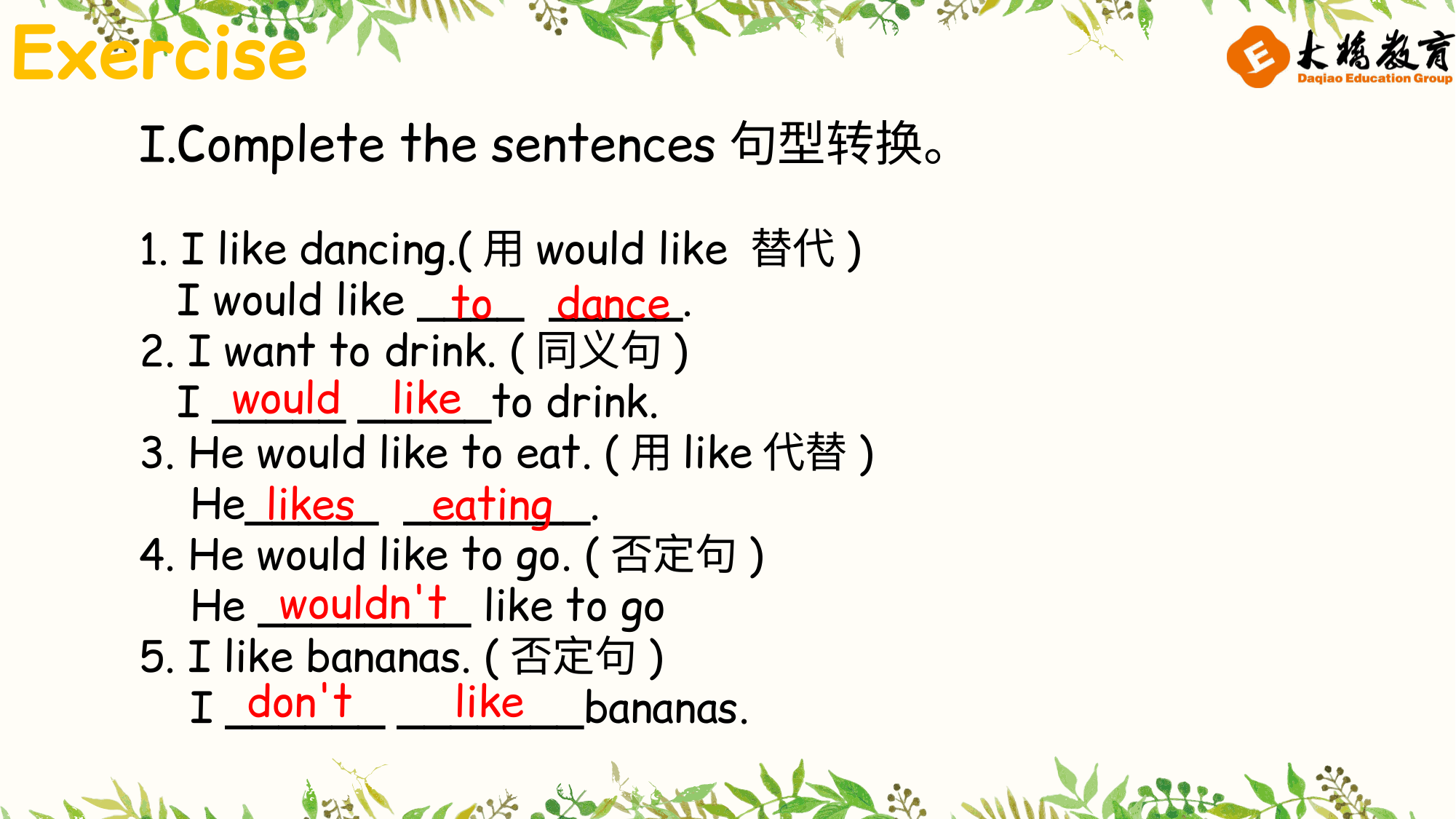

Exercise
I.Complete the sentences句型转换。

1. I like dancing.(用would like 替代)
   I would like ____  _____.
2. I want to drink. (同义句)
   I _____ _____to drink.
3. He would like to eat. (用like代替)
    He_____  _______.
4. He would like to go. (否定句)
    He ________ like to go
5. I like bananas. (否定句)
    I ______ _______bananas.
to     dance
would    like
likes      eating
wouldn't
don't        like